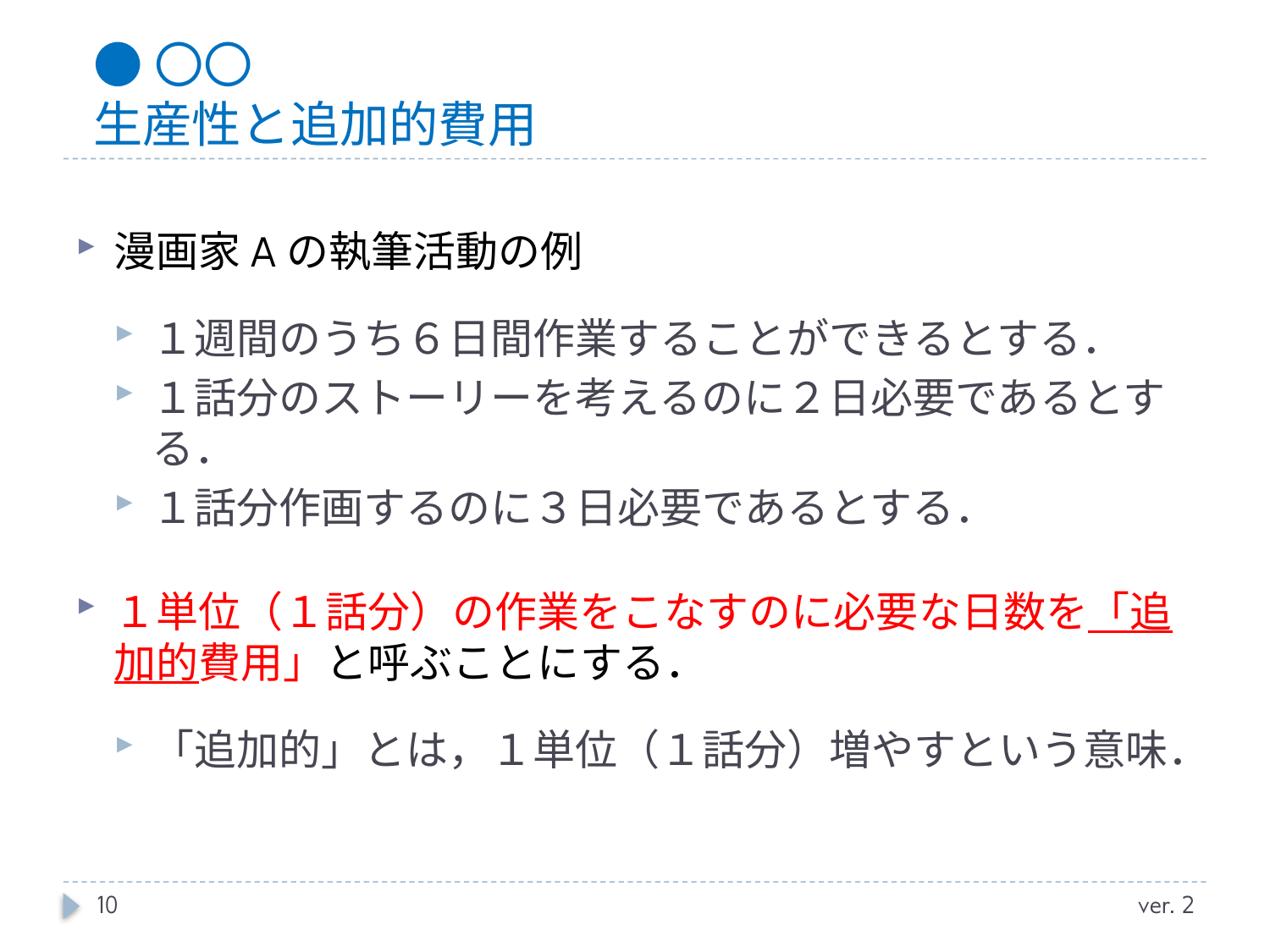

# ●〇〇 生産性と追加的費用
漫画家Aの執筆活動の例

１週間のうち６日間作業することができるとする．
１話分のストーリーを考えるのに２日必要であるとする．
１話分作画するのに３日必要であるとする．

１単位（１話分）の作業をこなすのに必要な日数を「追加的費用」と呼ぶことにする．

「追加的」とは，１単位（１話分）増やすという意味．
10
ver. 2